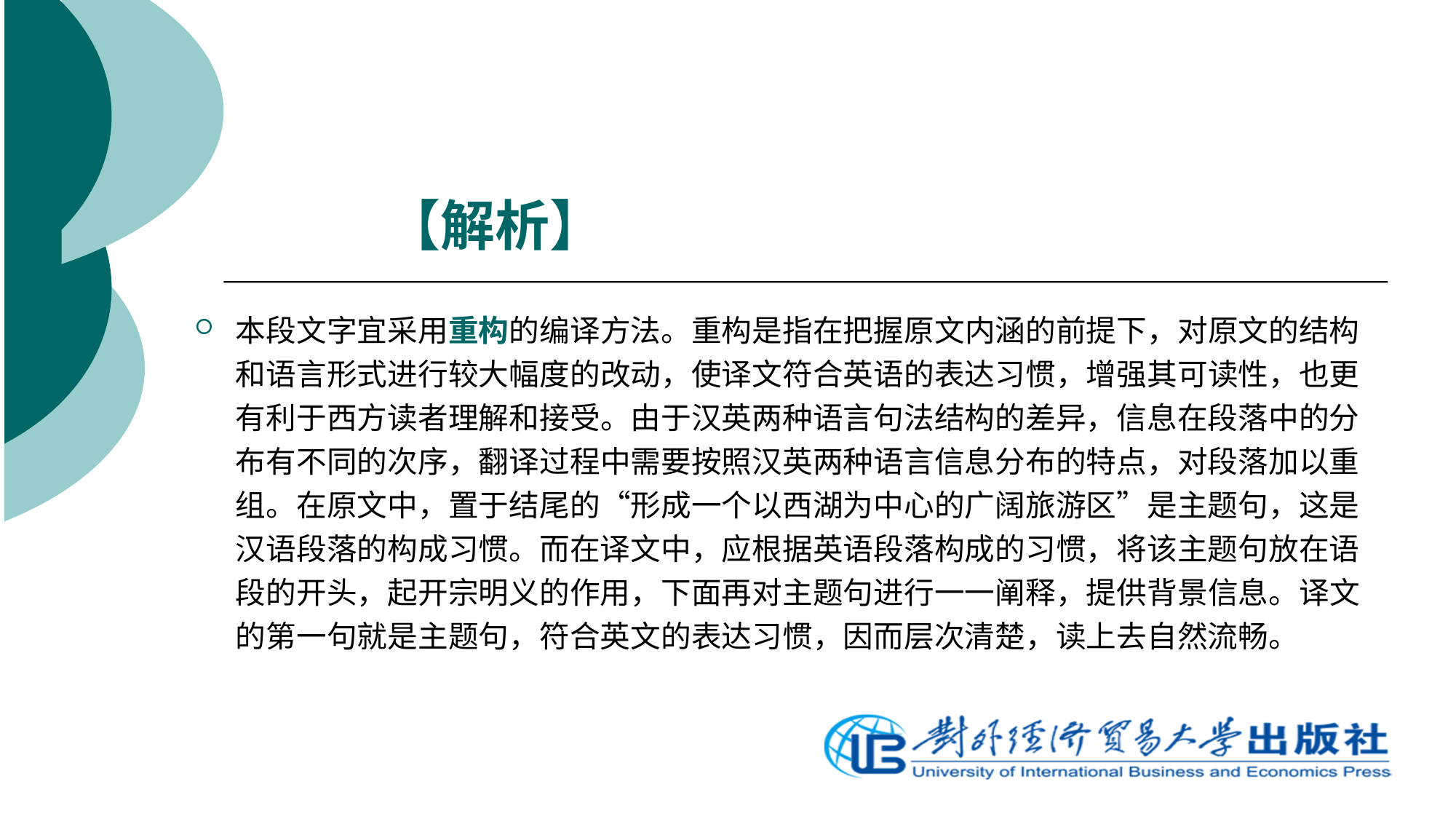

# 【解析】
本段文字宜采用重构的编译方法。重构是指在把握原文内涵的前提下，对原文的结构和语言形式进行较大幅度的改动，使译文符合英语的表达习惯，增强其可读性，也更有利于西方读者理解和接受。由于汉英两种语言句法结构的差异，信息在段落中的分布有不同的次序，翻译过程中需要按照汉英两种语言信息分布的特点，对段落加以重组。在原文中，置于结尾的“形成一个以西湖为中心的广阔旅游区”是主题句，这是汉语段落的构成习惯。而在译文中，应根据英语段落构成的习惯，将该主题句放在语段的开头，起开宗明义的作用，下面再对主题句进行一一阐释，提供背景信息。译文的第一句就是主题句，符合英文的表达习惯，因而层次清楚，读上去自然流畅。